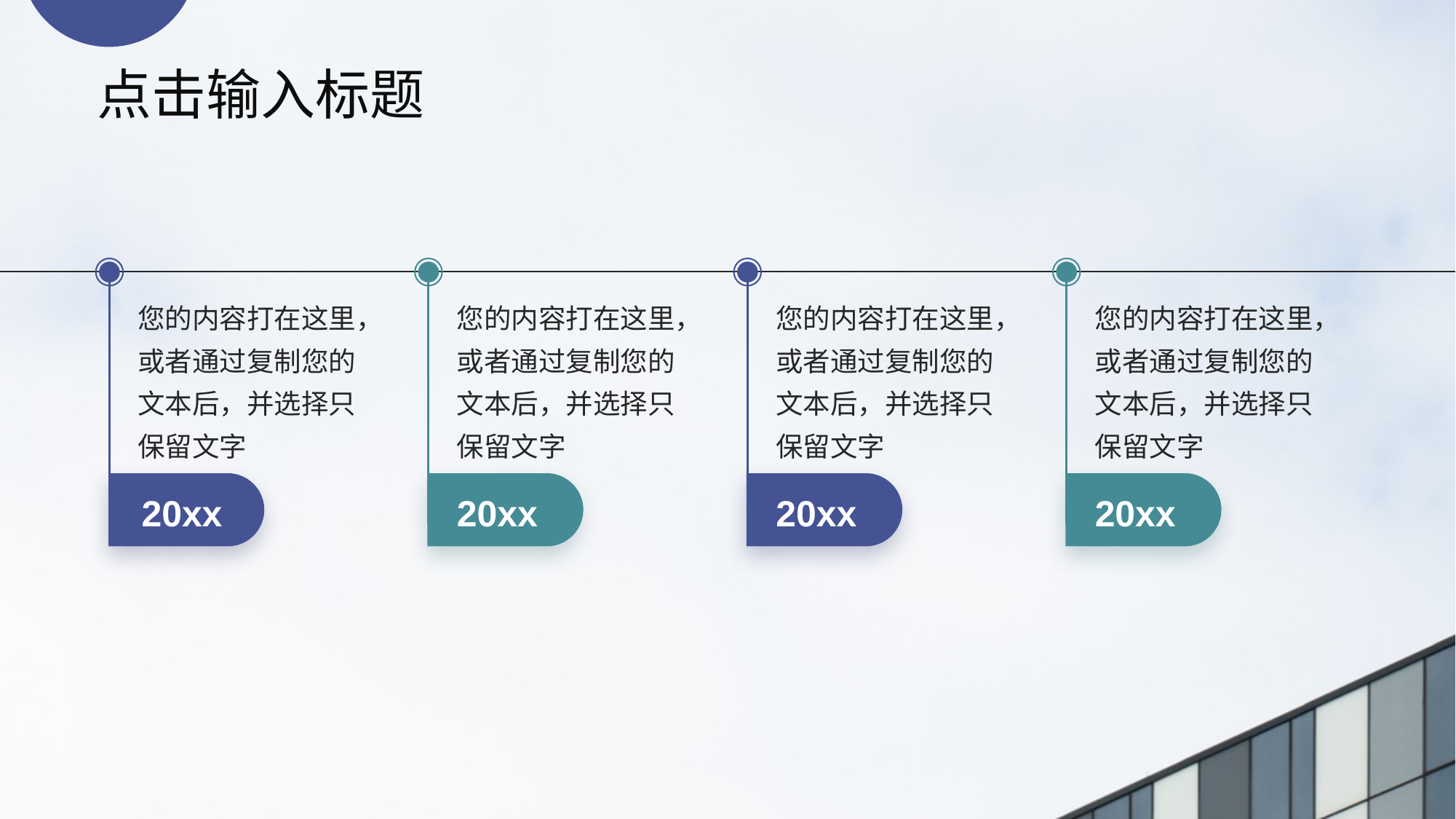

点击输入标题

20xx

20xx

20xx

20xx
您的内容打在这里，或者通过复制您的文本后，并选择只保留文字
您的内容打在这里，或者通过复制您的文本后，并选择只保留文字
您的内容打在这里，或者通过复制您的文本后，并选择只保留文字
您的内容打在这里，或者通过复制您的文本后，并选择只保留文字